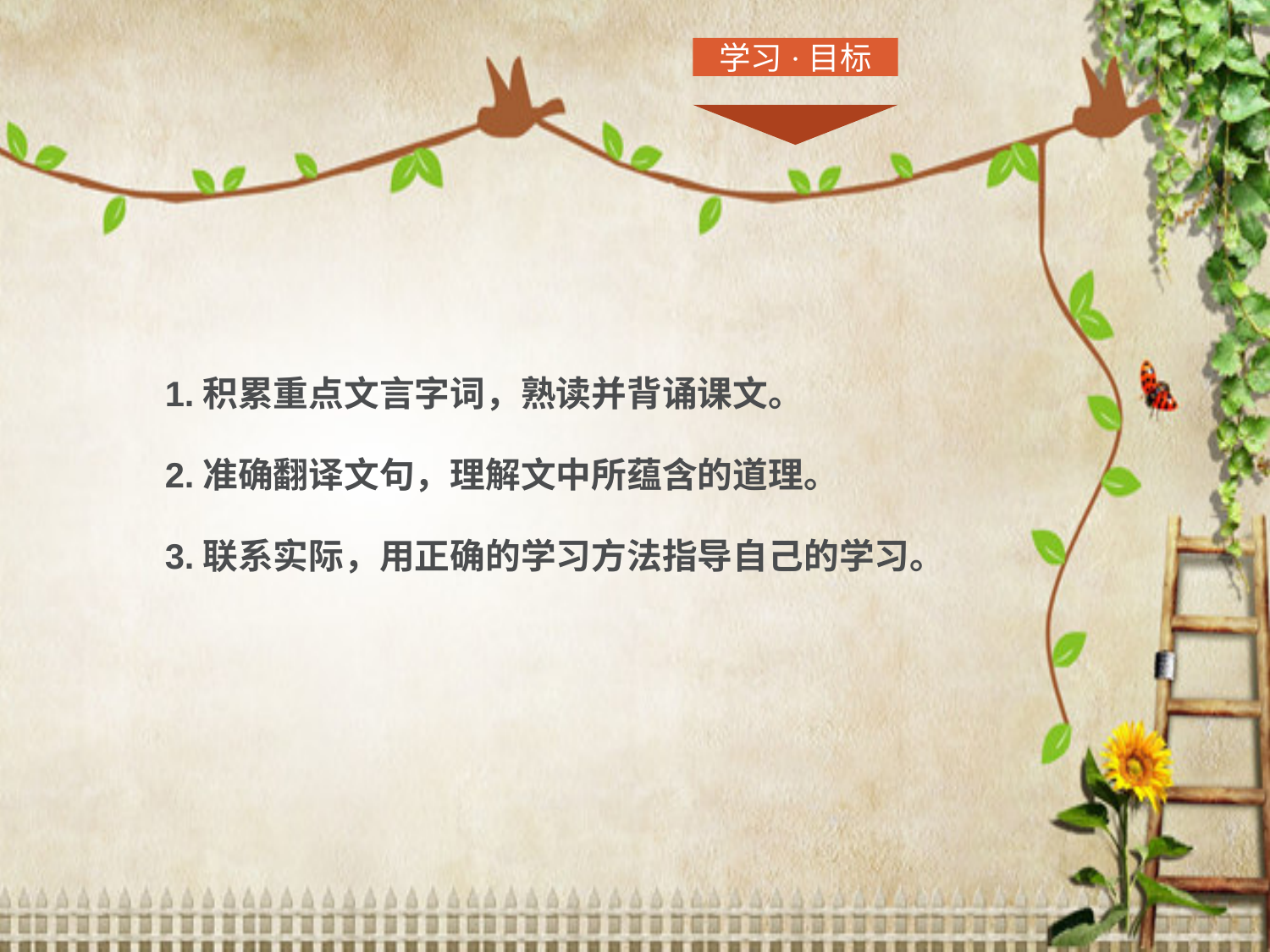

学习·目标

1.积累重点文言字词，熟读并背诵课文。
2.准确翻译文句，理解文中所蕴含的道理。
3.联系实际，用正确的学习方法指导自己的学习。